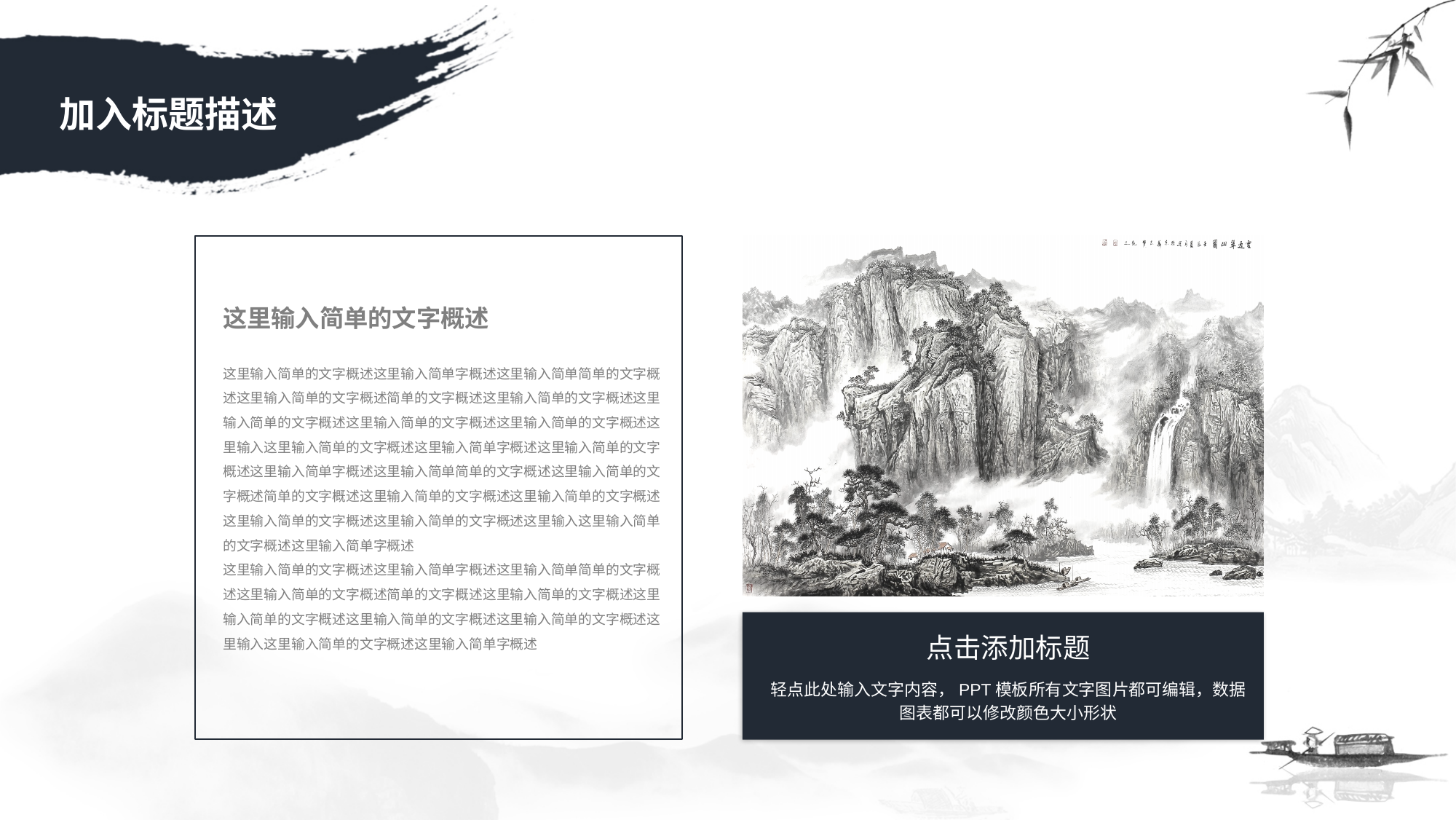

加入标题描述

这里输入简单的文字概述
这里输入简单的文字概述这里输入简单字概述这里输入简单简单的文字概述这里输入简单的文字概述简单的文字概述这里输入简单的文字概述这里输入简单的文字概述这里输入简单的文字概述这里输入简单的文字概述这里输入这里输入简单的文字概述这里输入简单字概述这里输入简单的文字概述这里输入简单字概述这里输入简单简单的文字概述这里输入简单的文字概述简单的文字概述这里输入简单的文字概述这里输入简单的文字概述这里输入简单的文字概述这里输入简单的文字概述这里输入这里输入简单的文字概述这里输入简单字概述
这里输入简单的文字概述这里输入简单字概述这里输入简单简单的文字概述这里输入简单的文字概述简单的文字概述这里输入简单的文字概述这里输入简单的文字概述这里输入简单的文字概述这里输入简单的文字概述这里输入这里输入简单的文字概述这里输入简单字概述

点击添加标题
轻点此处输入文字内容，PPT模板所有文字图片都可编辑，数据图表都可以修改颜色大小形状